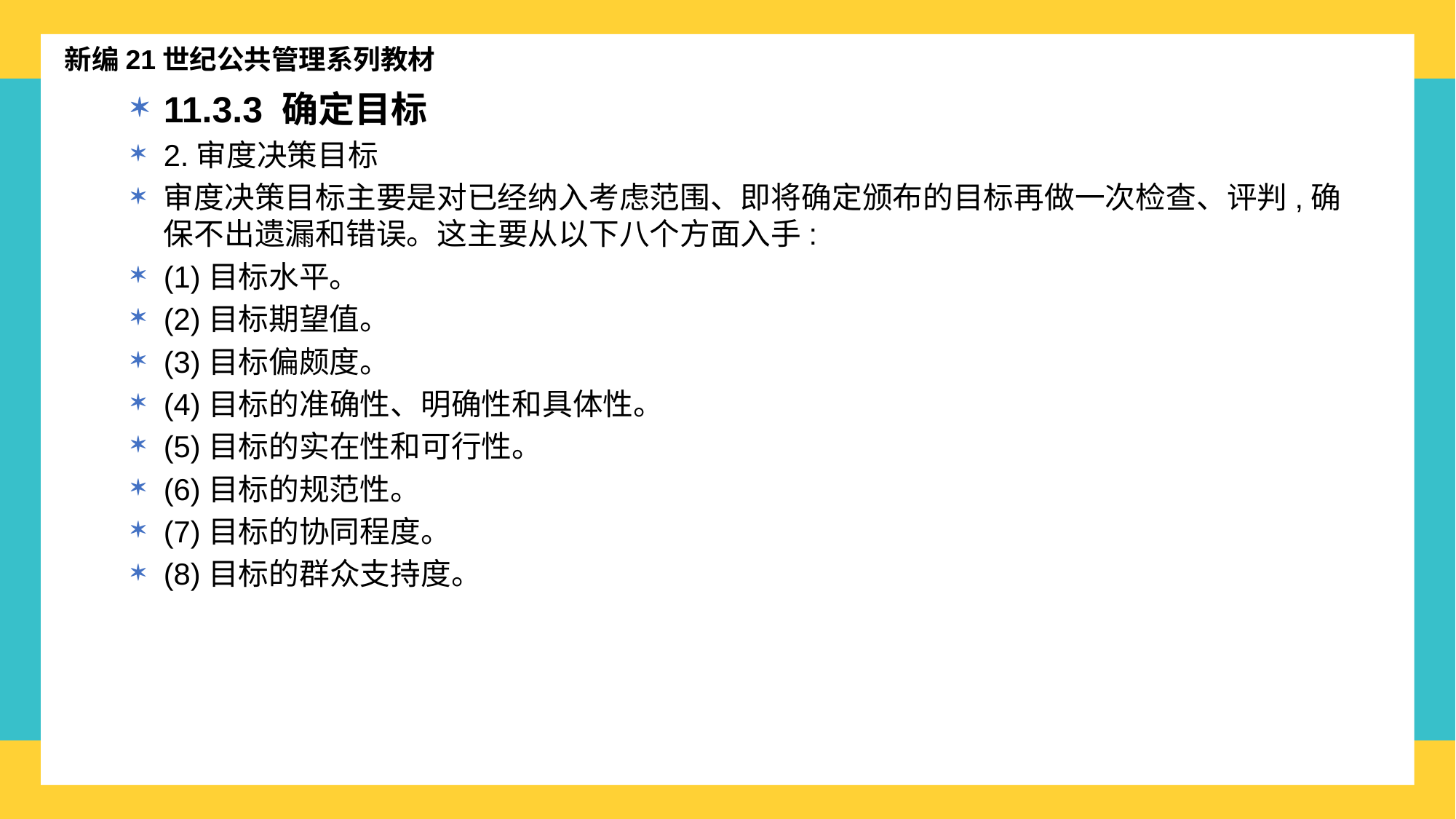

新编21世纪公共管理系列教材
11.3.3 确定目标
2.审度决策目标
审度决策目标主要是对已经纳入考虑范围、即将确定颁布的目标再做一次检查、评判,确保不出遗漏和错误。这主要从以下八个方面入手:
(1)目标水平。
(2)目标期望值。
(3)目标偏颇度。
(4)目标的准确性、明确性和具体性。
(5)目标的实在性和可行性。
(6)目标的规范性。
(7)目标的协同程度。
(8)目标的群众支持度。